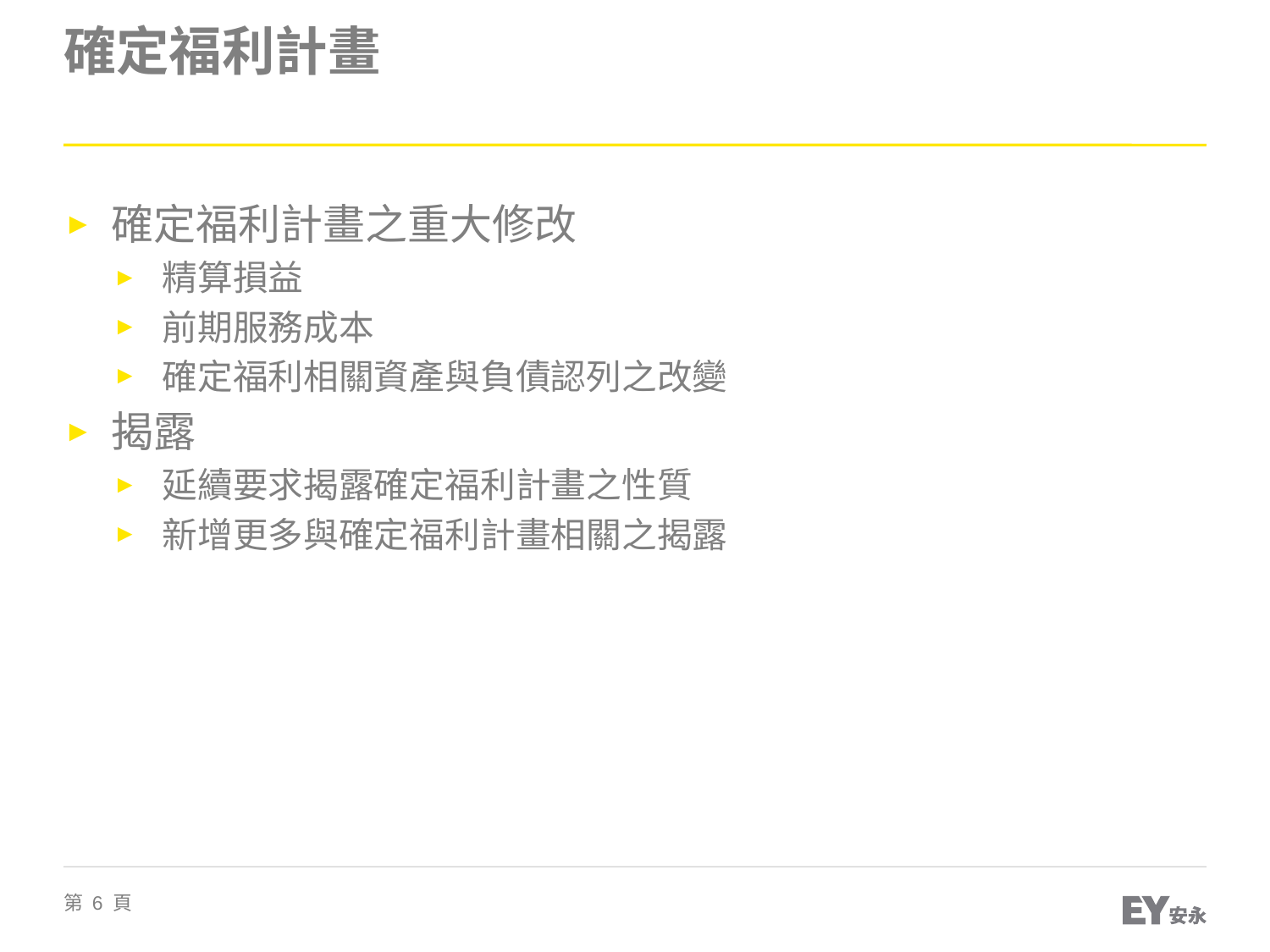

# 確定福利計畫
確定福利計畫之重大修改
精算損益
前期服務成本
確定福利相關資產與負債認列之改變
揭露
延續要求揭露確定福利計畫之性質
新增更多與確定福利計畫相關之揭露